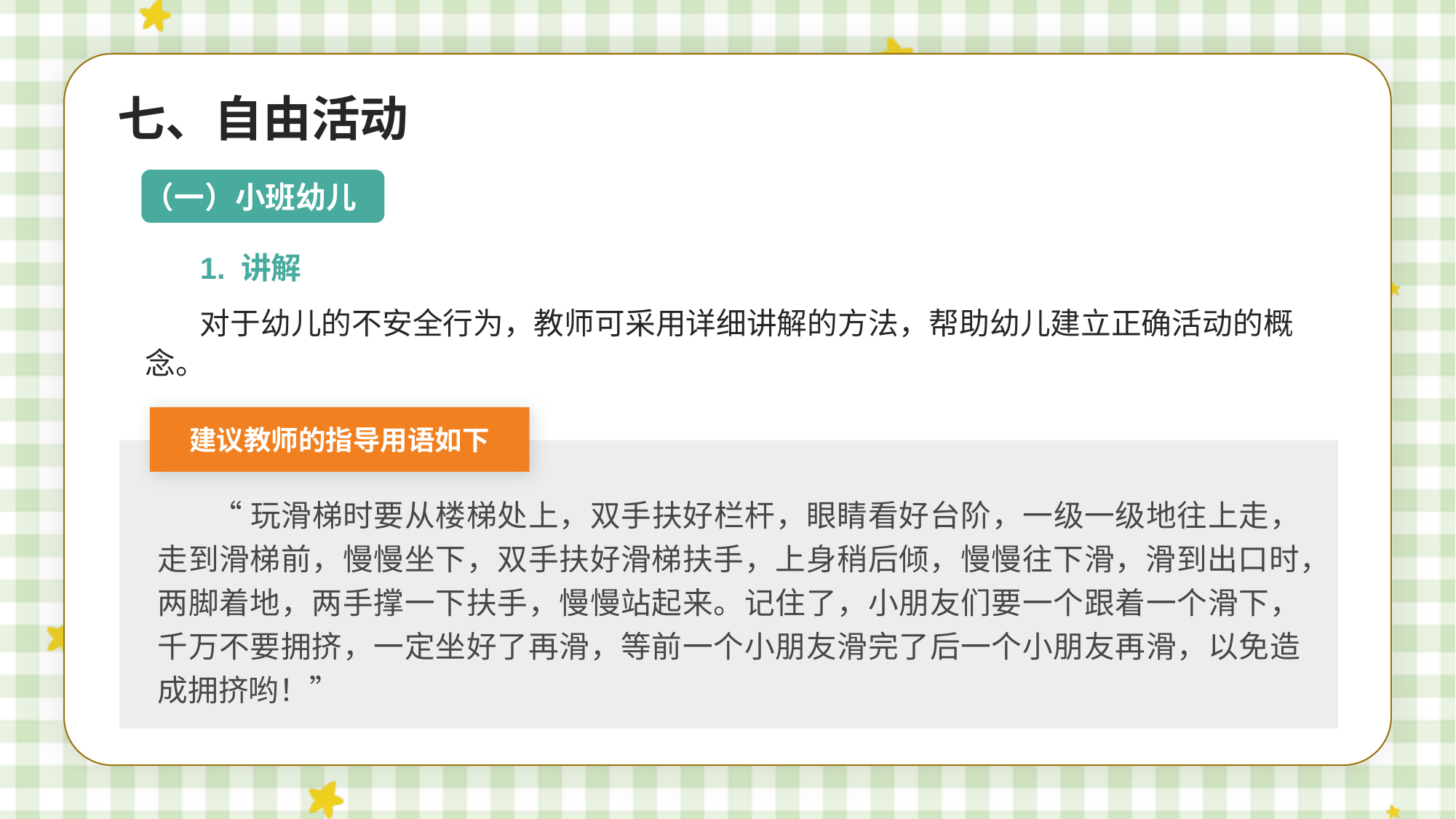

七、自由活动
（一）小班幼儿
1. 讲解
对于幼儿的不安全行为，教师可采用详细讲解的方法，帮助幼儿建立正确活动的概念。
建议教师的指导用语如下
“玩滑梯时要从楼梯处上，双手扶好栏杆，眼睛看好台阶，一级一级地往上走，走到滑梯前，慢慢坐下，双手扶好滑梯扶手，上身稍后倾，慢慢往下滑，滑到出口时，两脚着地，两手撑一下扶手，慢慢站起来。记住了，小朋友们要一个跟着一个滑下，千万不要拥挤，一定坐好了再滑，等前一个小朋友滑完了后一个小朋友再滑，以免造成拥挤哟！”